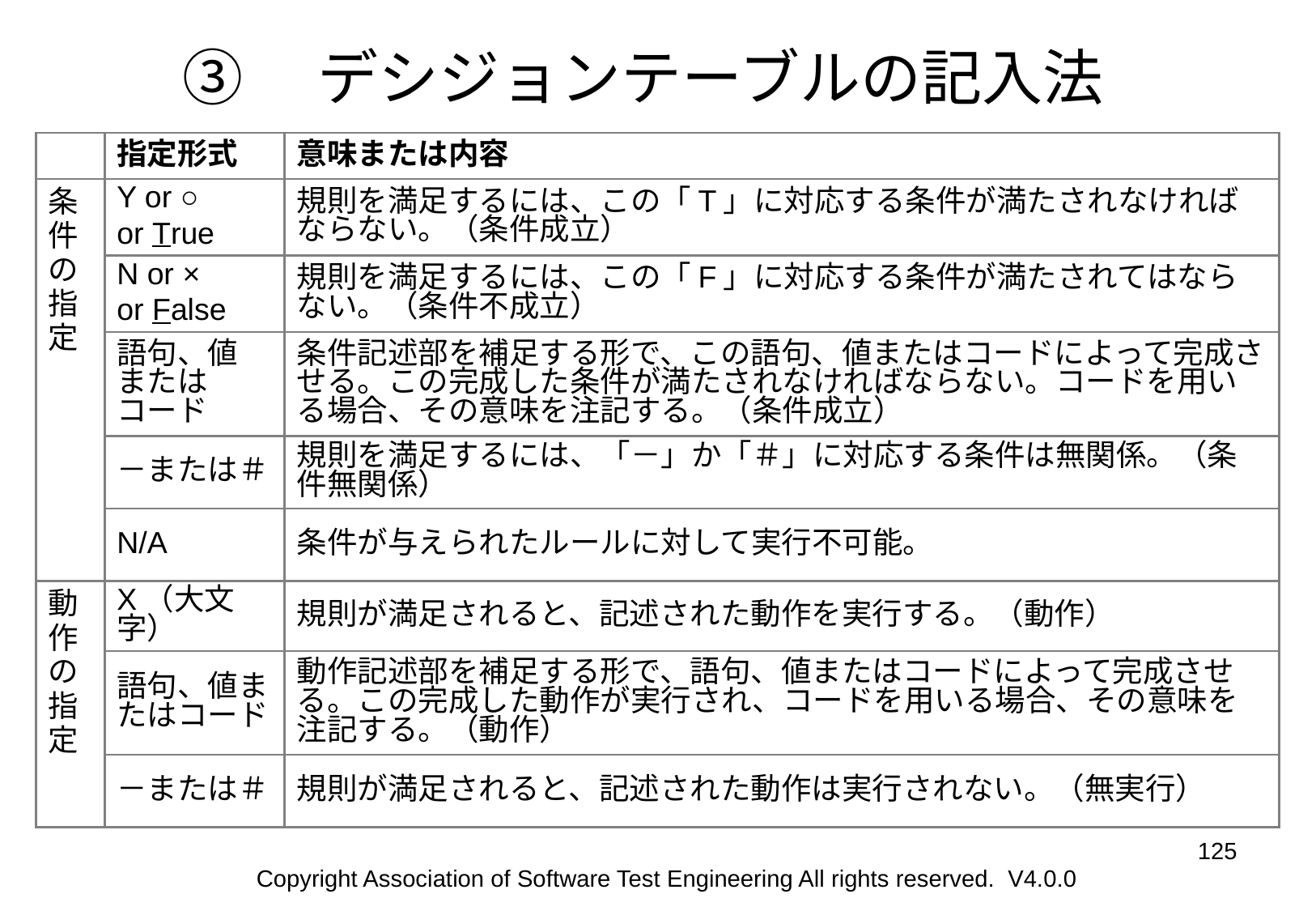

# ③　デシジョンテーブルの記入法
|  | 指定形式 | 意味または内容 |
| --- | --- | --- |
| 条件の指定 | Y or ○ or True | 規則を満足するには、この「T」に対応する条件が満たされなければならない。（条件成立） |
|  | N or × or False | 規則を満足するには、この「F」に対応する条件が満たされてはならない。（条件不成立） |
|  | 語句、値 または コード | 条件記述部を補足する形で、この語句、値またはコードによって完成させる。この完成した条件が満たされなければならない。コードを用いる場合、その意味を注記する。（条件成立） |
|  | －または＃ | 規則を満足するには、「－」か「＃」に対応する条件は無関係。（条件無関係） |
|  | N/A | 条件が与えられたルールに対して実行不可能。 |
| 動作の指定 | X（大文字） | 規則が満足されると、記述された動作を実行する。（動作） |
|  | 語句、値またはコード | 動作記述部を補足する形で、語句、値またはコードによって完成させる。この完成した動作が実行され、コードを用いる場合、その意味を注記する。（動作） |
|  | －または＃ | 規則が満足されると、記述された動作は実行されない。（無実行） |
125
Copyright Association of Software Test Engineering All rights reserved.  V4.0.0